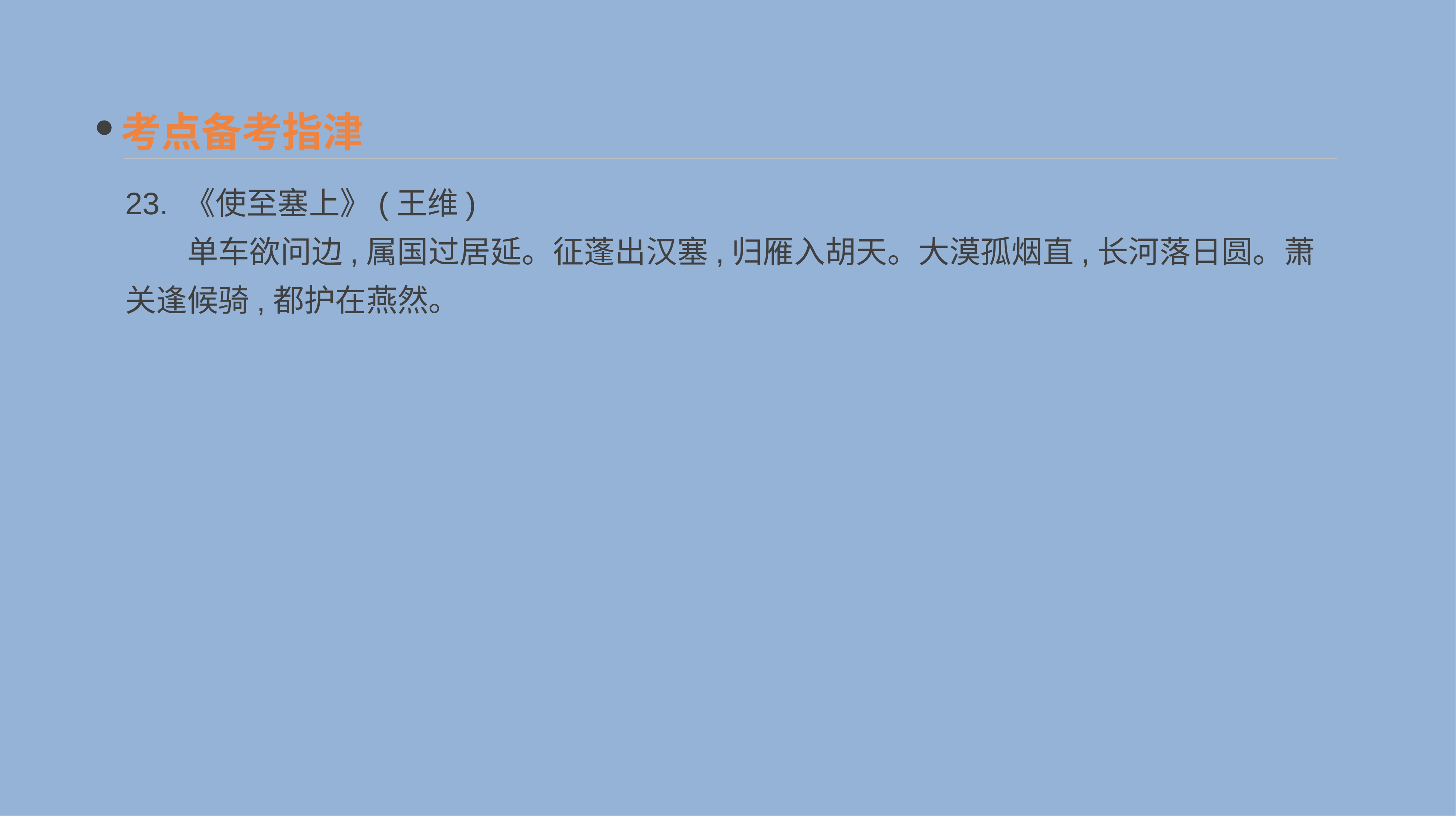

考点备考指津

23. 《使至塞上》(王维)
　　单车欲问边,属国过居延。征蓬出汉塞,归雁入胡天。大漠孤烟直,长河落日圆。萧关逢候骑,都护在燕然。